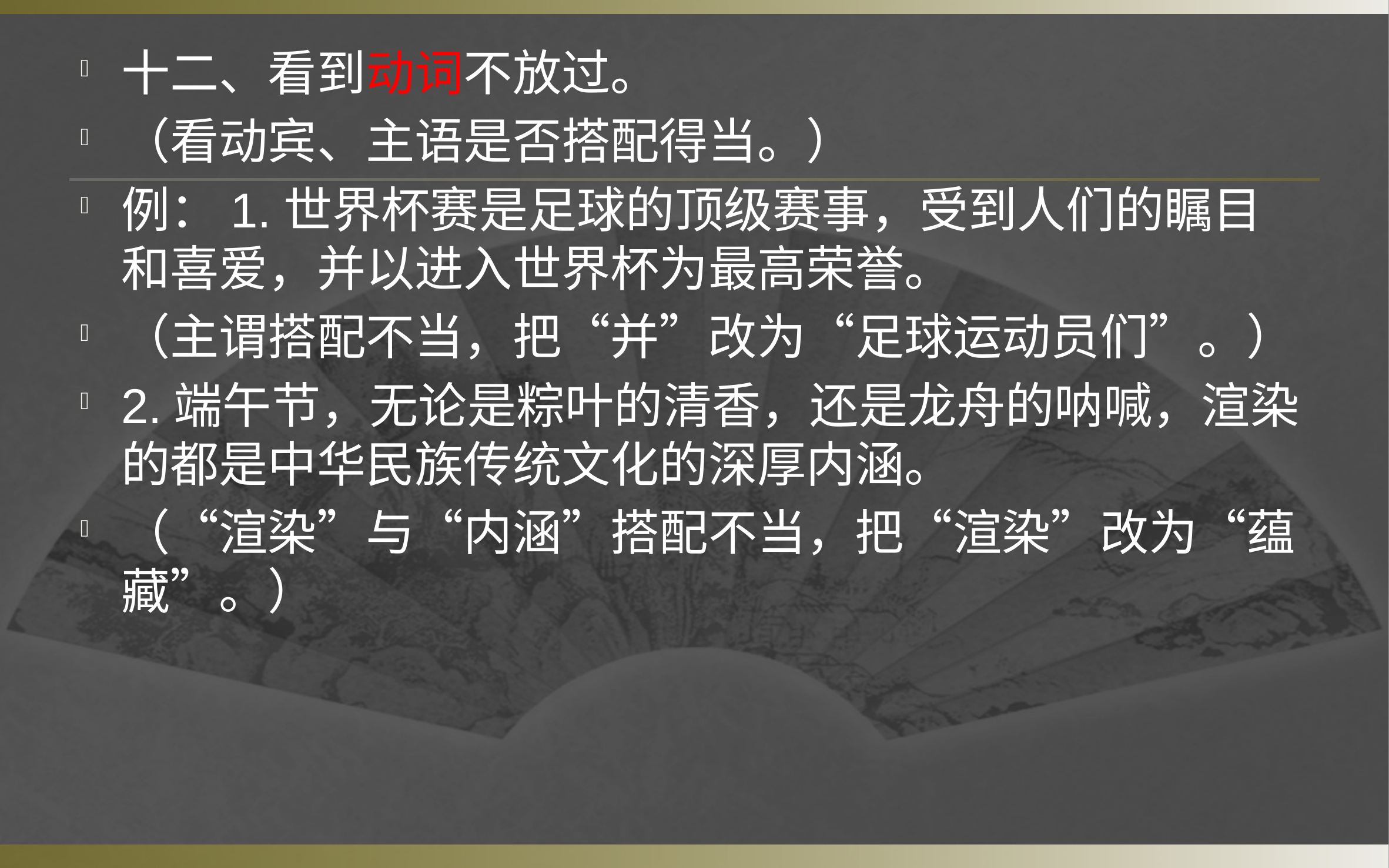

十二、看到动词不放过。
（看动宾、主语是否搭配得当。）
例：1.世界杯赛是足球的顶级赛事，受到人们的瞩目和喜爱，并以进入世界杯为最高荣誉。
（主谓搭配不当，把“并”改为“足球运动员们”。）
2.端午节，无论是粽叶的清香，还是龙舟的呐喊，渲染的都是中华民族传统文化的深厚内涵。
（“渲染”与“内涵”搭配不当，把“渲染”改为“蕴藏”。）